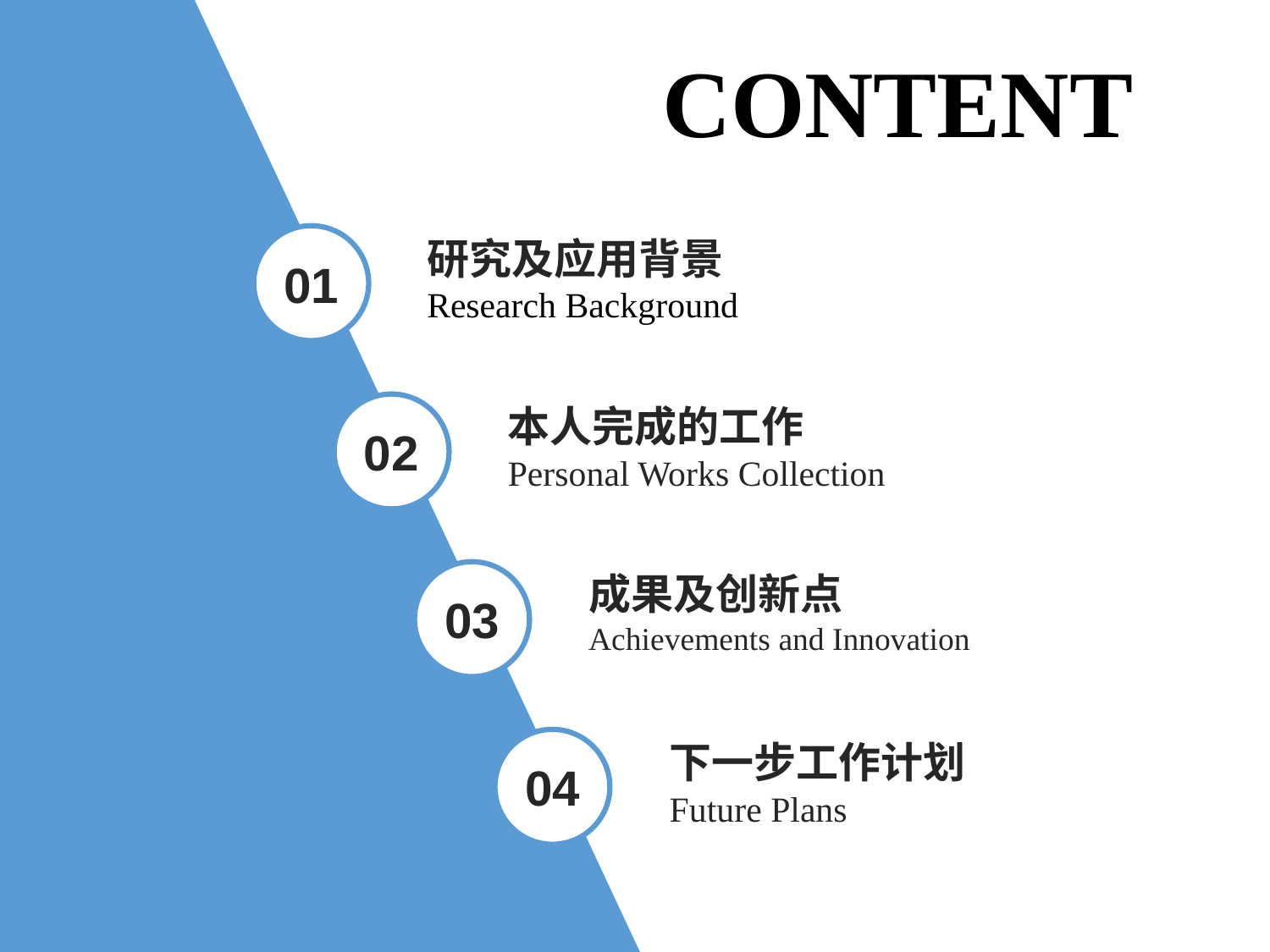

CONTENT

01
研究及应用背景
Research Background
本人完成的工作
Personal Works Collection

02
成果及创新点
Achievements and Innovation

03

04
下一步工作计划
Future Plans